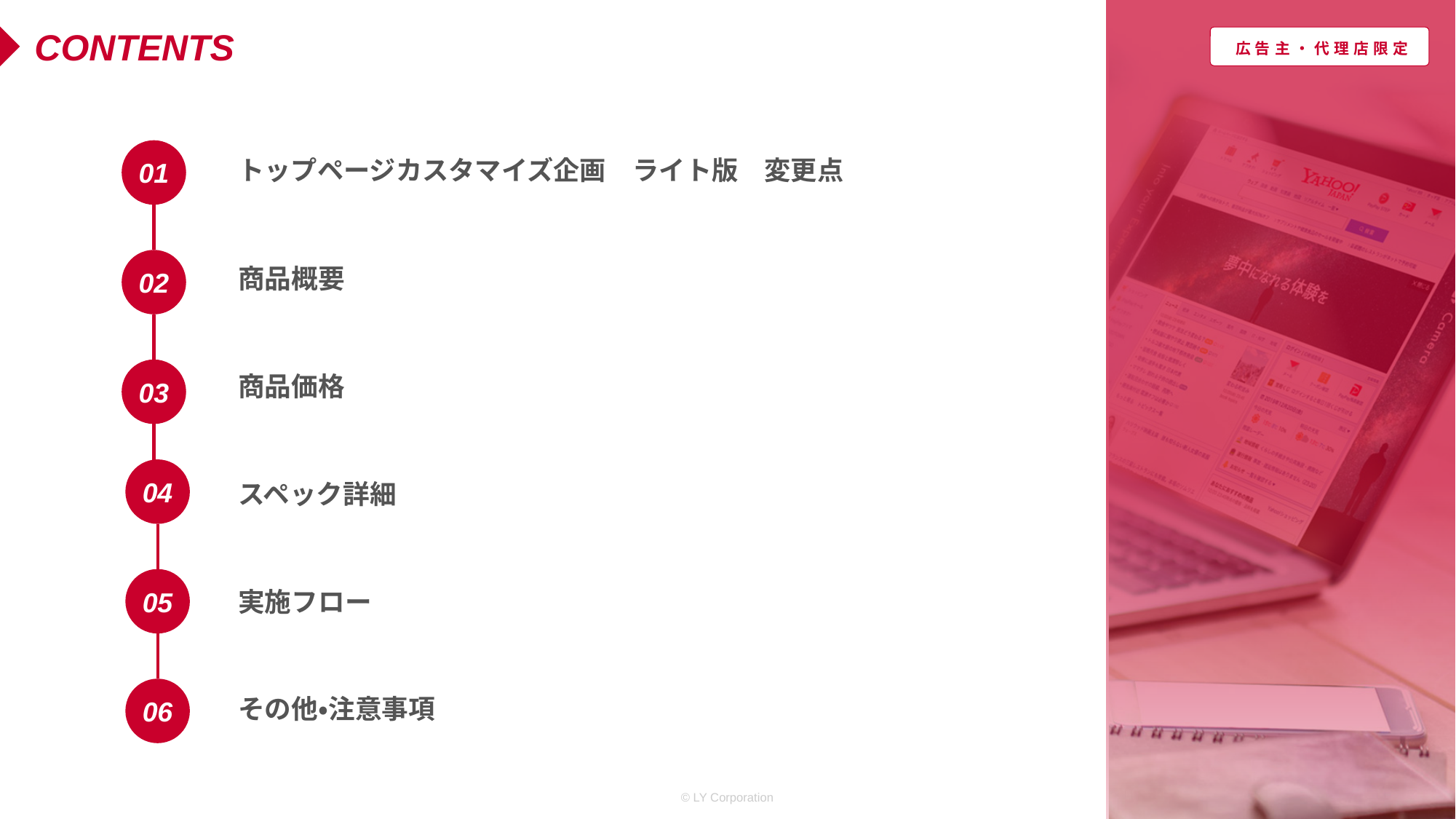

トップページカスタマイズ企画　ライト版　変更点
商品概要
商品価格
スペック詳細
実施フロー
その他・注意事項